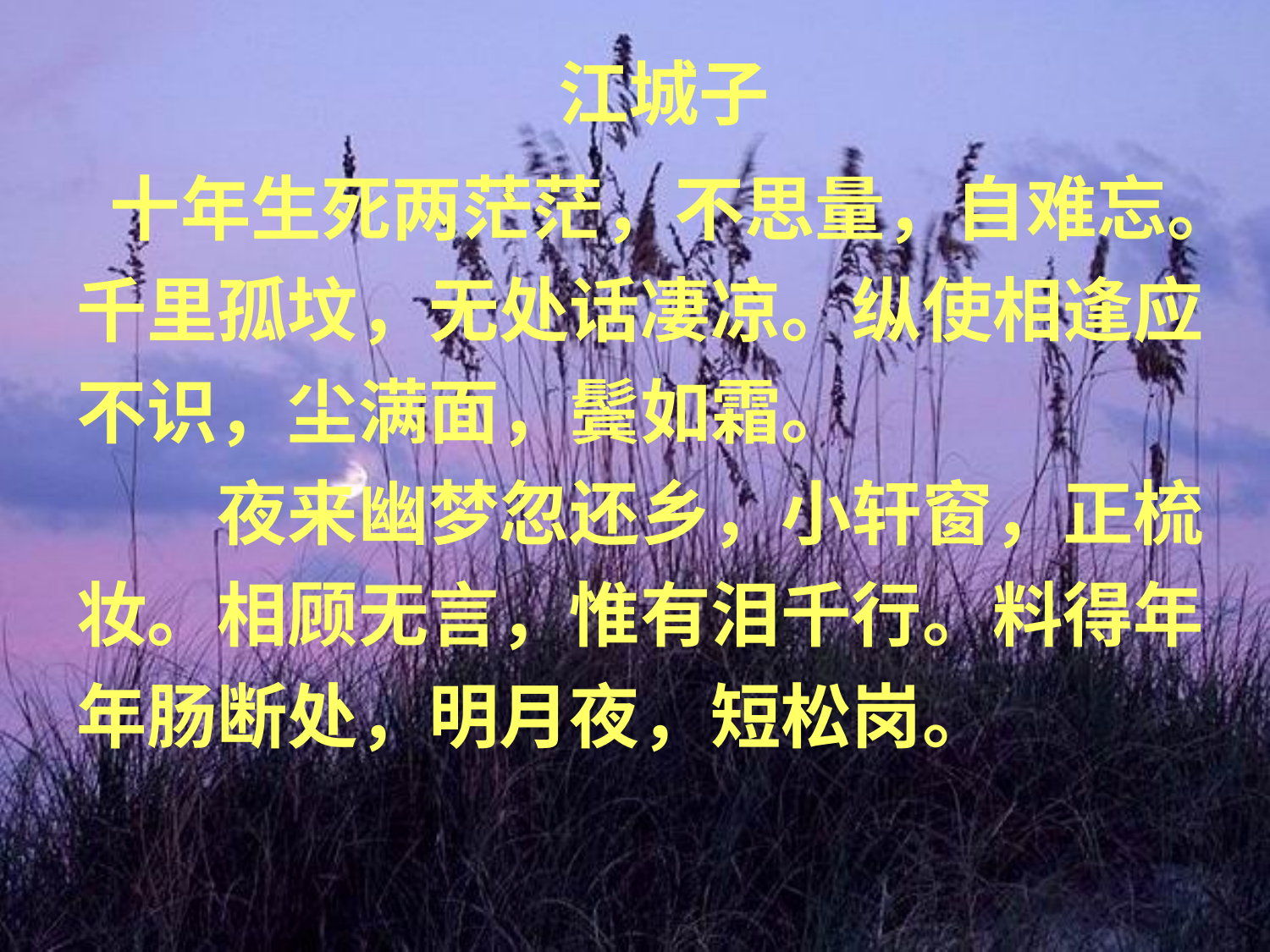

江城子
    十年生死两茫茫，不思量，自难忘。千里孤坟，无处话凄凉。纵使相逢应不识，尘满面，鬓如霜。
　　夜来幽梦忽还乡，小轩窗，正梳妆。相顾无言，惟有泪千行。料得年年肠断处，明月夜，短松岗。